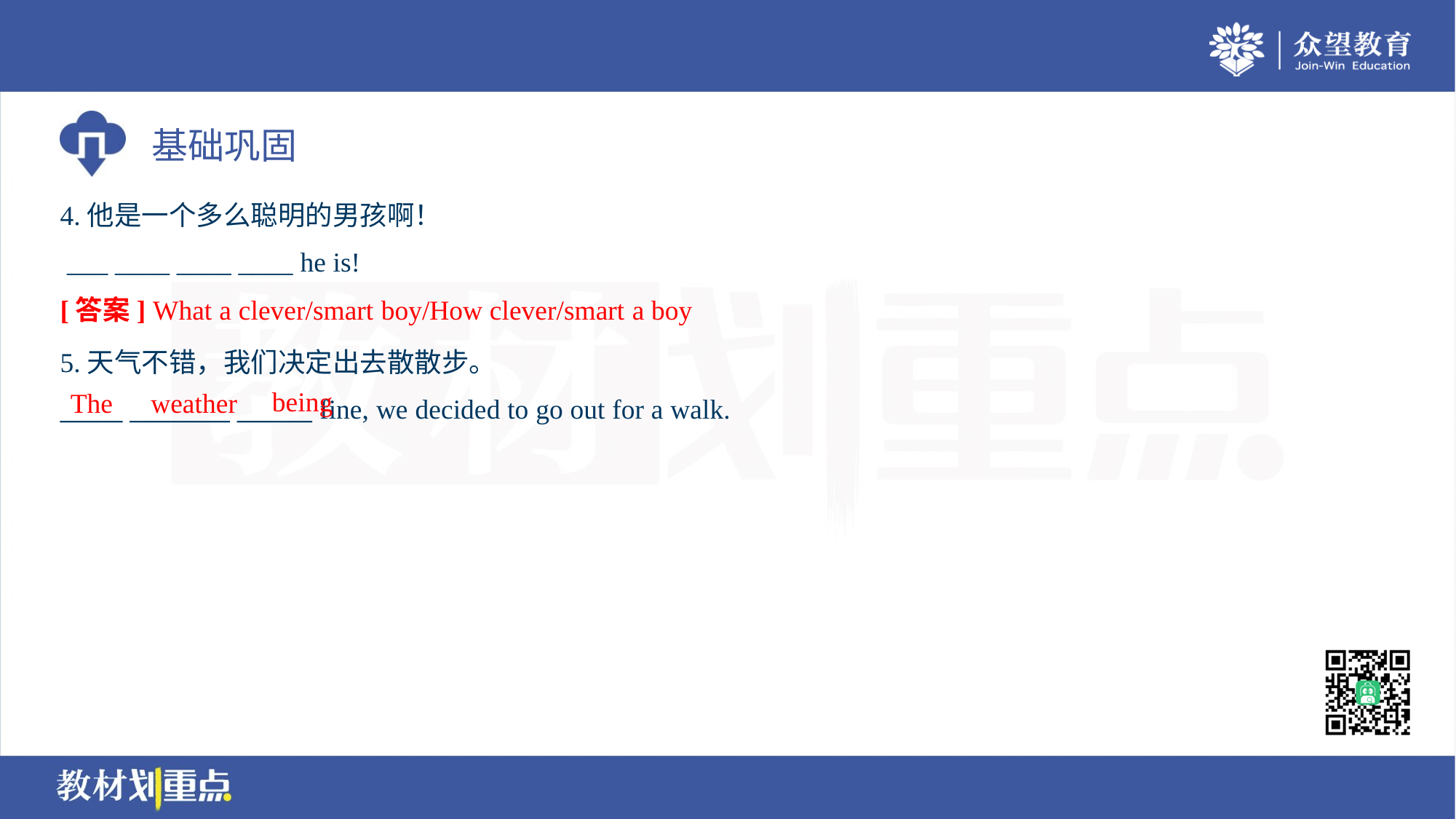

4.他是一个多么聪明的男孩啊！
 ___ ____ ____ ____ he is!
[答案] What a clever/smart boy/How clever/smart a boy
5.天气不错，我们决定出去散散步。
_____ ________ ______ fine, we decided to go out for a walk.
being
The
weather